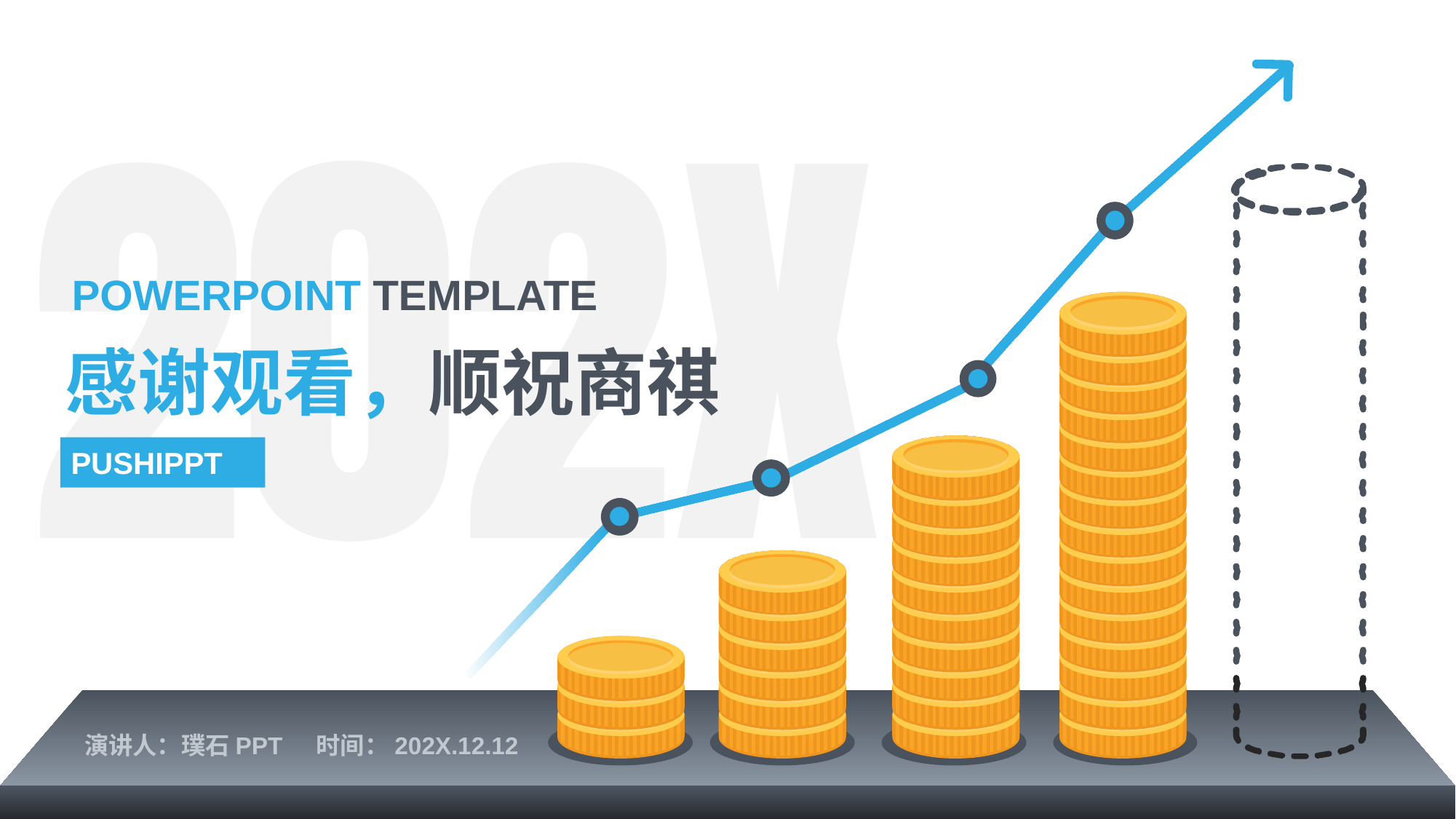

202X
POWERPOINT TEMPLATE
感谢观看，顺祝商祺
PUSHIPPT

演讲人：璞石PPT
时间：202X.12.12